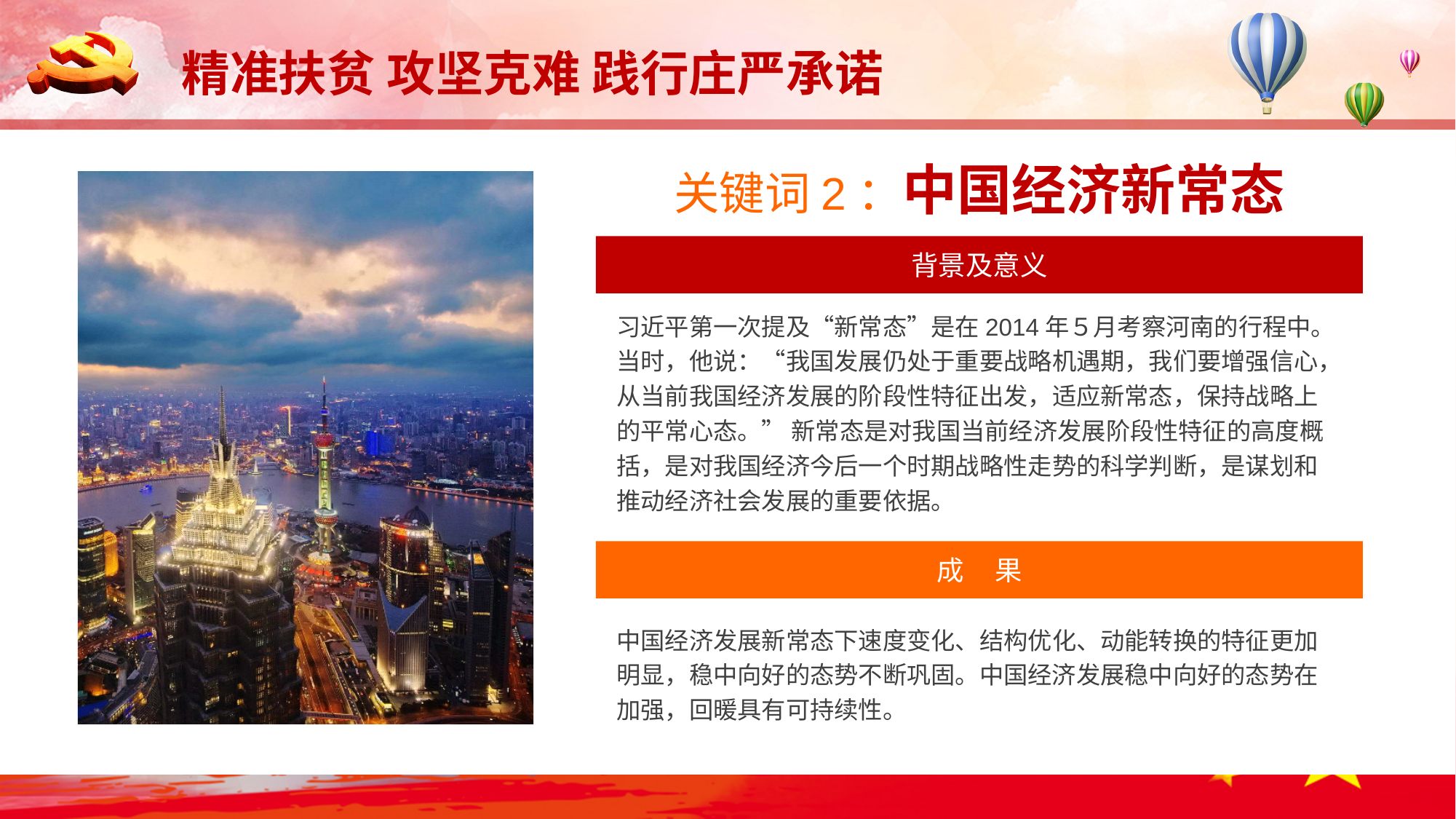

关键词2：中国经济新常态

背景及意义
习近平第一次提及“新常态”是在2014年５月考察河南的行程中。当时，他说：“我国发展仍处于重要战略机遇期，我们要增强信心，从当前我国经济发展的阶段性特征出发，适应新常态，保持战略上的平常心态。” 新常态是对我国当前经济发展阶段性特征的高度概括，是对我国经济今后一个时期战略性走势的科学判断，是谋划和推动经济社会发展的重要依据。
成     果
中国经济发展新常态下速度变化、结构优化、动能转换的特征更加明显，稳中向好的态势不断巩固。中国经济发展稳中向好的态势在加强，回暖具有可持续性。